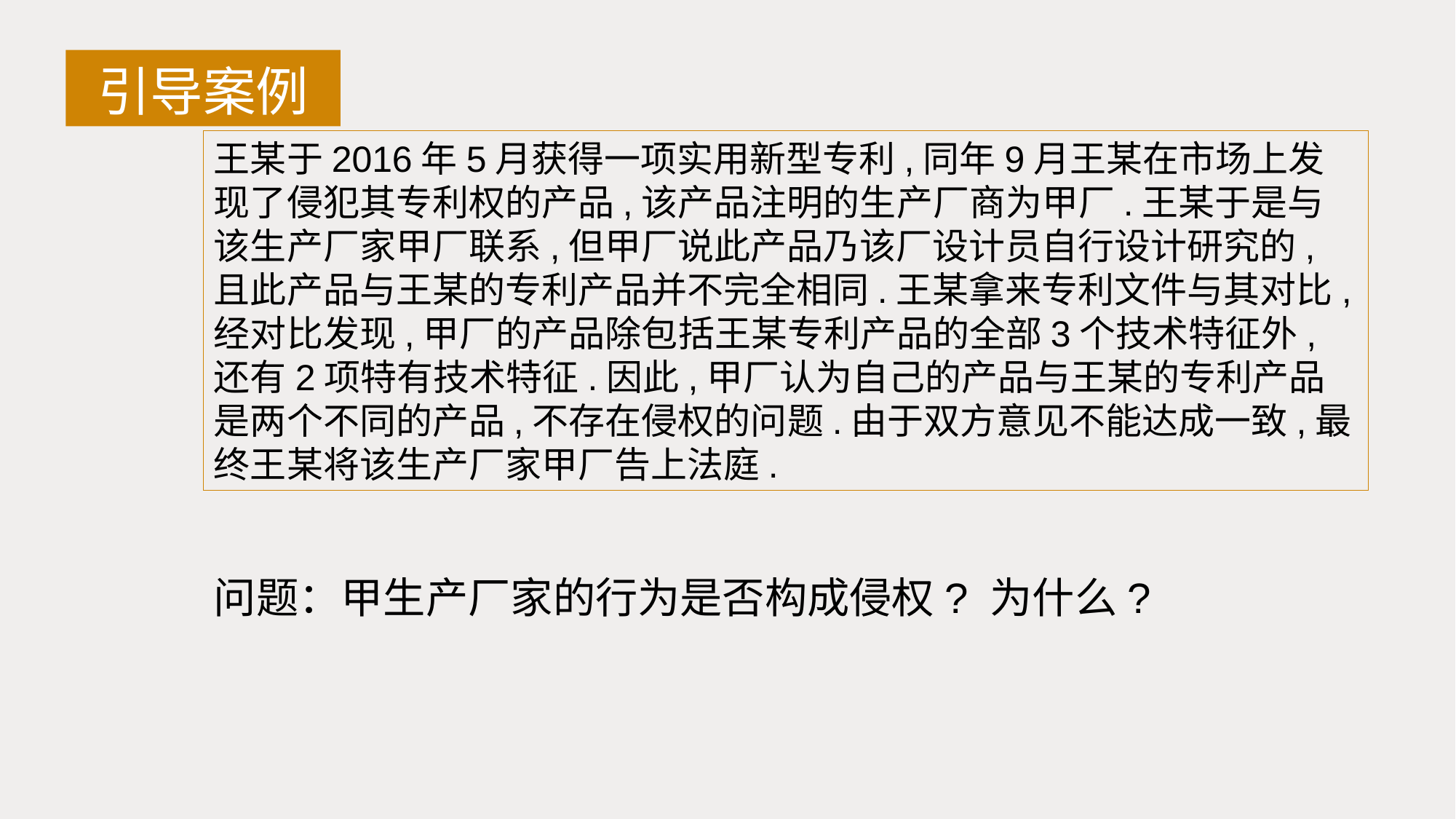

引导案例
王某于2016年5月获得一项实用新型专利,同年9月王某在市场上发现了侵犯其专利权的产品,该产品注明的生产厂商为甲厂.王某于是与该生产厂家甲厂联系,但甲厂说此产品乃该厂设计员自行设计研究的,且此产品与王某的专利产品并不完全相同.王某拿来专利文件与其对比,经对比发现,甲厂的产品除包括王某专利产品的全部3个技术特征外,还有2项特有技术特征.因此,甲厂认为自己的产品与王某的专利产品是两个不同的产品,不存在侵权的问题.由于双方意见不能达成一致,最终王某将该生产厂家甲厂告上法庭.
问题：甲生产厂家的行为是否构成侵权? 为什么?